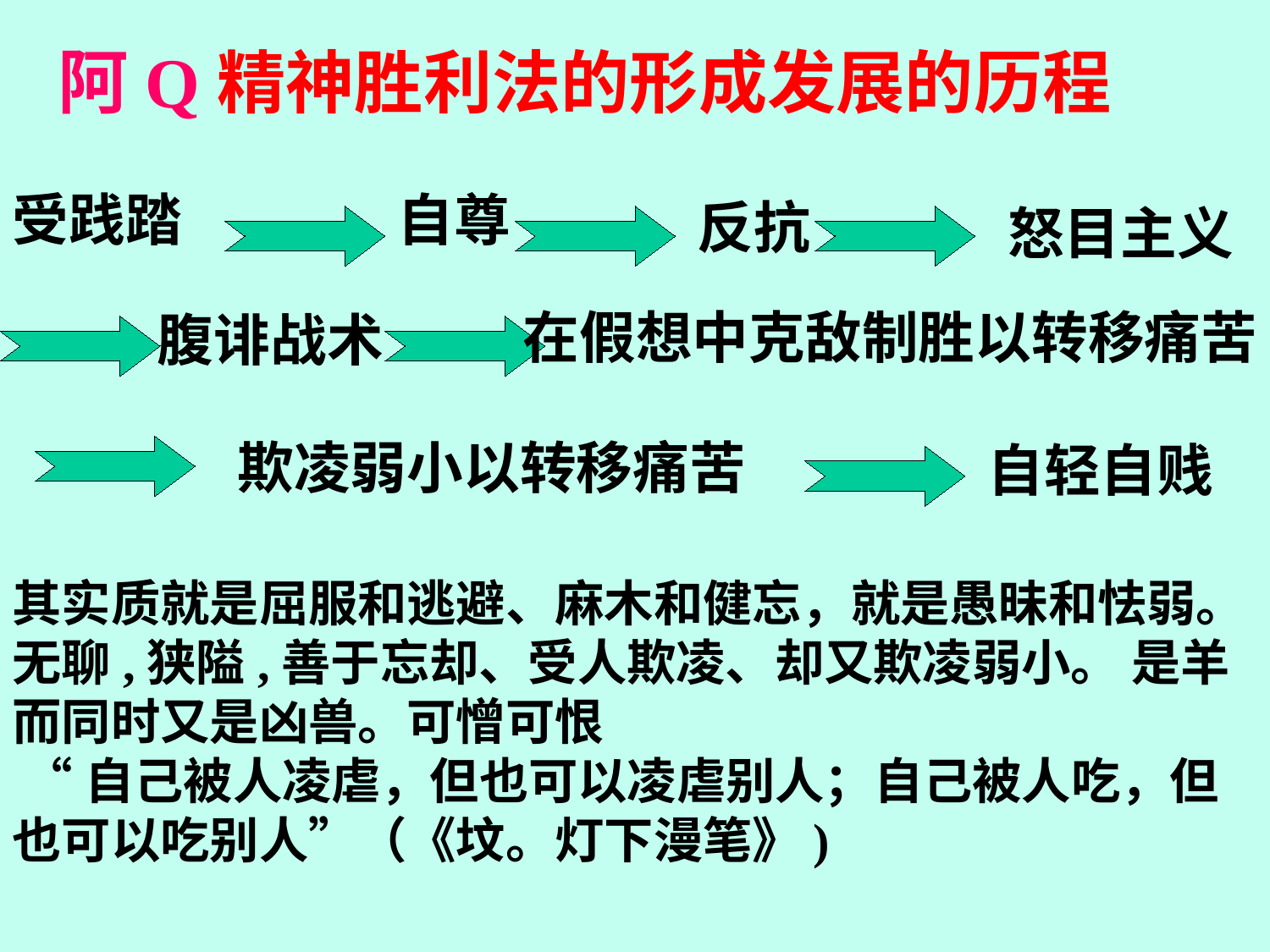

# 阿Q精神胜利法的形成发展的历程
受践踏
自尊
反抗
怒目主义

在假想中克敌制胜以转移痛苦
腹诽战术

欺凌弱小以转移痛苦

自轻自贱

其实质就是屈服和逃避、麻木和健忘，就是愚昧和怯弱。
无聊,狭隘,善于忘却、受人欺凌、却又欺凌弱小。 是羊而同时又是凶兽。可憎可恨
 “自己被人凌虐，但也可以凌虐别人；自己被人吃，但也可以吃别人”（《坟。灯下漫笔》)